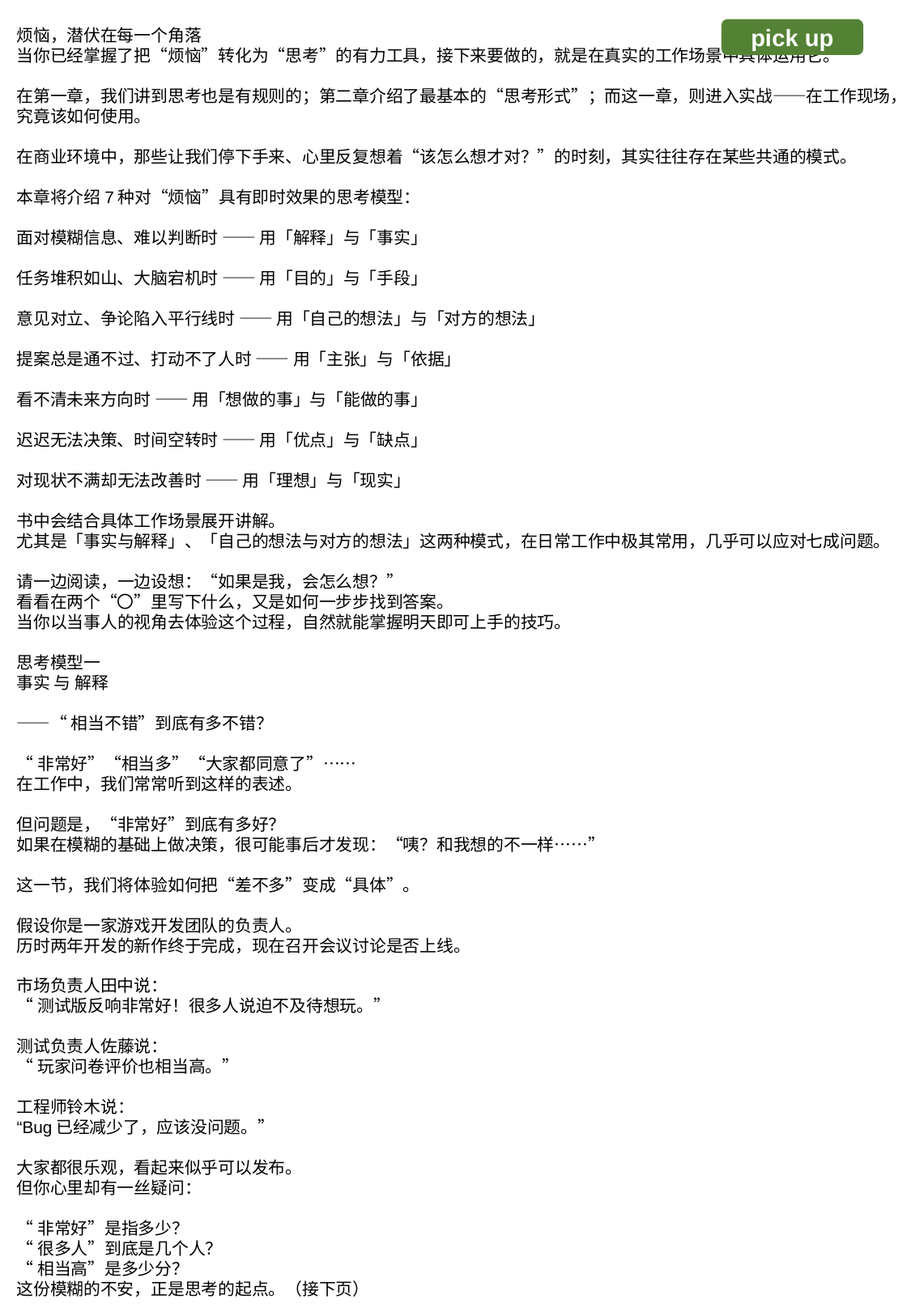

烦恼，潜伏在每一个角落
当你已经掌握了把“烦恼”转化为“思考”的有力工具，接下来要做的，就是在真实的工作场景中具体运用它。

在第一章，我们讲到思考也是有规则的；第二章介绍了最基本的“思考形式”；而这一章，则进入实战——在工作现场，究竟该如何使用。

在商业环境中，那些让我们停下手来、心里反复想着“该怎么想才对？”的时刻，其实往往存在某些共通的模式。

本章将介绍7种对“烦恼”具有即时效果的思考模型：

面对模糊信息、难以判断时 —— 用「解释」与「事实」

任务堆积如山、大脑宕机时 —— 用「目的」与「手段」

意见对立、争论陷入平行线时 —— 用「自己的想法」与「对方的想法」

提案总是通不过、打动不了人时 —— 用「主张」与「依据」

看不清未来方向时 —— 用「想做的事」与「能做的事」

迟迟无法决策、时间空转时 —— 用「优点」与「缺点」

对现状不满却无法改善时 —— 用「理想」与「现实」

书中会结合具体工作场景展开讲解。
尤其是「事实与解释」、「自己的想法与对方的想法」这两种模式，在日常工作中极其常用，几乎可以应对七成问题。

请一边阅读，一边设想：“如果是我，会怎么想？”
看看在两个“〇”里写下什么，又是如何一步步找到答案。
当你以当事人的视角去体验这个过程，自然就能掌握明天即可上手的技巧。

思考模型一
事实 与 解释

——“相当不错”到底有多不错？

“非常好”“相当多”“大家都同意了”……
在工作中，我们常常听到这样的表述。

但问题是，“非常好”到底有多好？
如果在模糊的基础上做决策，很可能事后才发现：“咦？和我想的不一样……”

这一节，我们将体验如何把“差不多”变成“具体”。

假设你是一家游戏开发团队的负责人。
历时两年开发的新作终于完成，现在召开会议讨论是否上线。

市场负责人田中说：
“测试版反响非常好！很多人说迫不及待想玩。”

测试负责人佐藤说：
“玩家问卷评价也相当高。”

工程师铃木说：
“Bug已经减少了，应该没问题。”

大家都很乐观，看起来似乎可以发布。
但你心里却有一丝疑问：

“非常好”是指多少？
“很多人”到底是几个人？
“相当高”是多少分？
这份模糊的不安，正是思考的起点。（接下页）
pick up